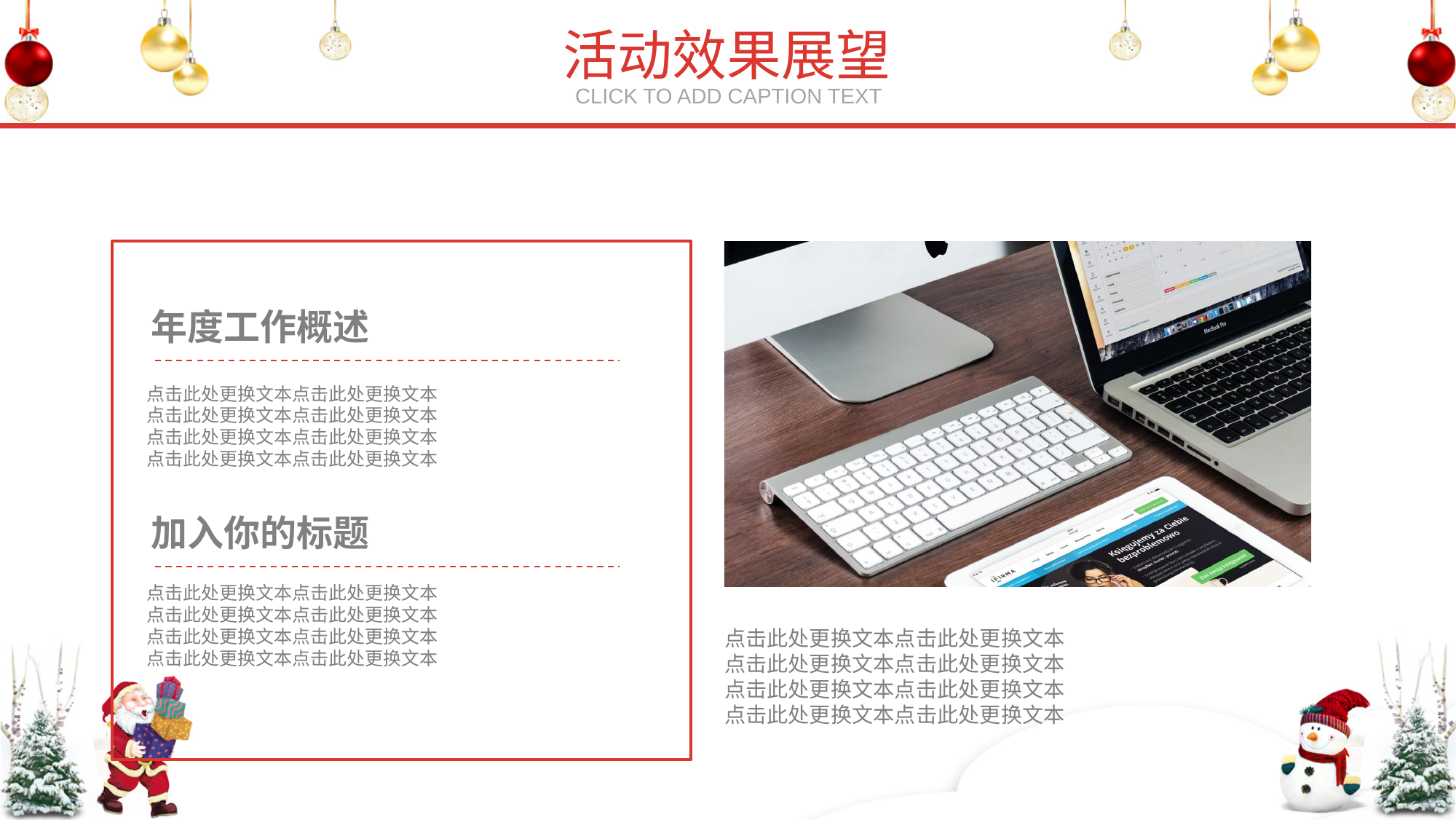

活动效果展望
CLICK TO ADD CAPTION TEXT

年度工作概述
点击此处更换文本点击此处更换文本
点击此处更换文本点击此处更换文本
点击此处更换文本点击此处更换文本
点击此处更换文本点击此处更换文本
加入你的标题
点击此处更换文本点击此处更换文本
点击此处更换文本点击此处更换文本
点击此处更换文本点击此处更换文本
点击此处更换文本点击此处更换文本
点击此处更换文本点击此处更换文本
点击此处更换文本点击此处更换文本
点击此处更换文本点击此处更换文本
点击此处更换文本点击此处更换文本